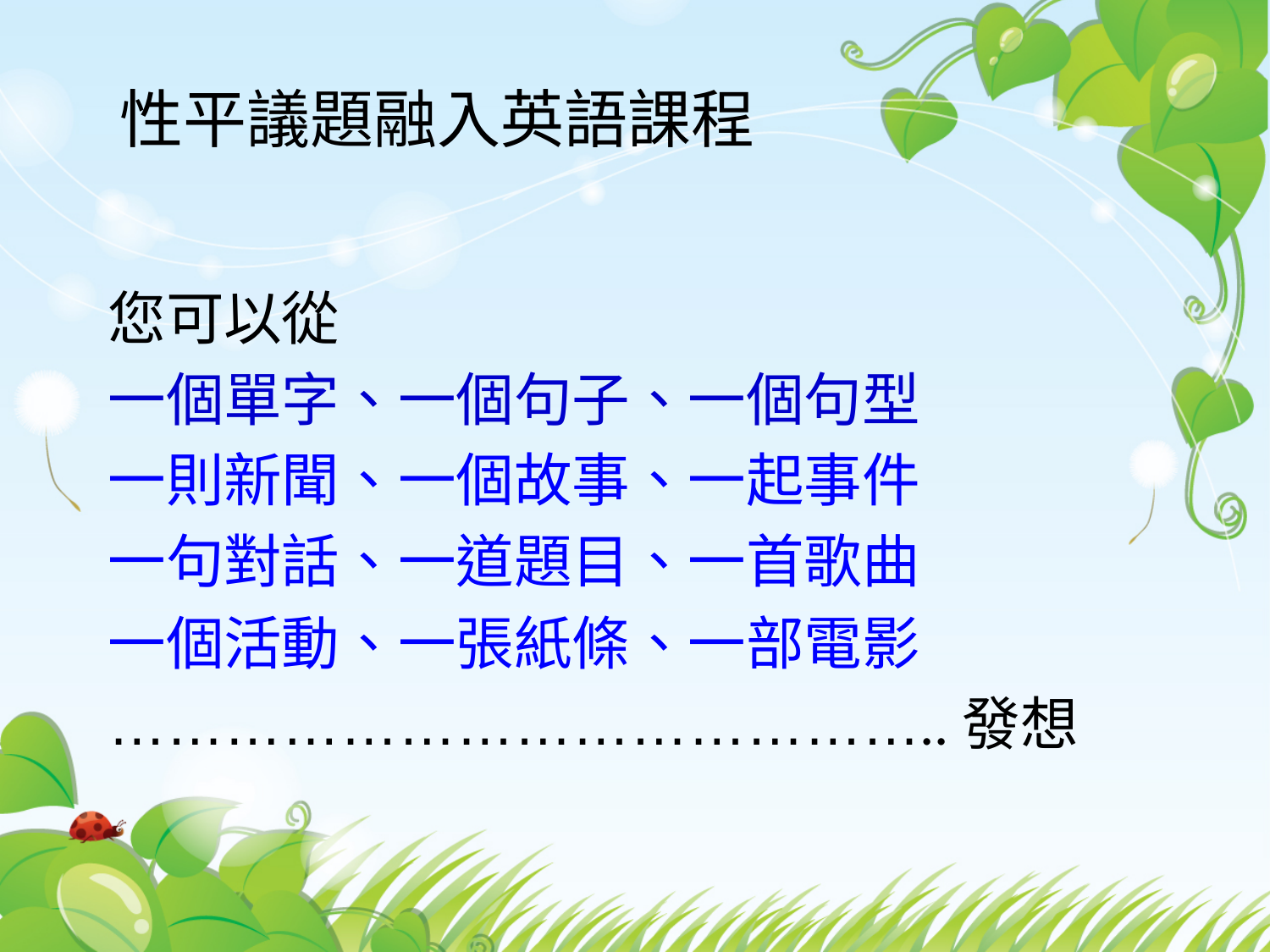

性平議題融入英語課程
您可以從
一個單字、一個句子、一個句型
一則新聞、一個故事、一起事件
一句對話、一道題目、一首歌曲
一個活動、一張紙條、一部電影
……………………………………..發想